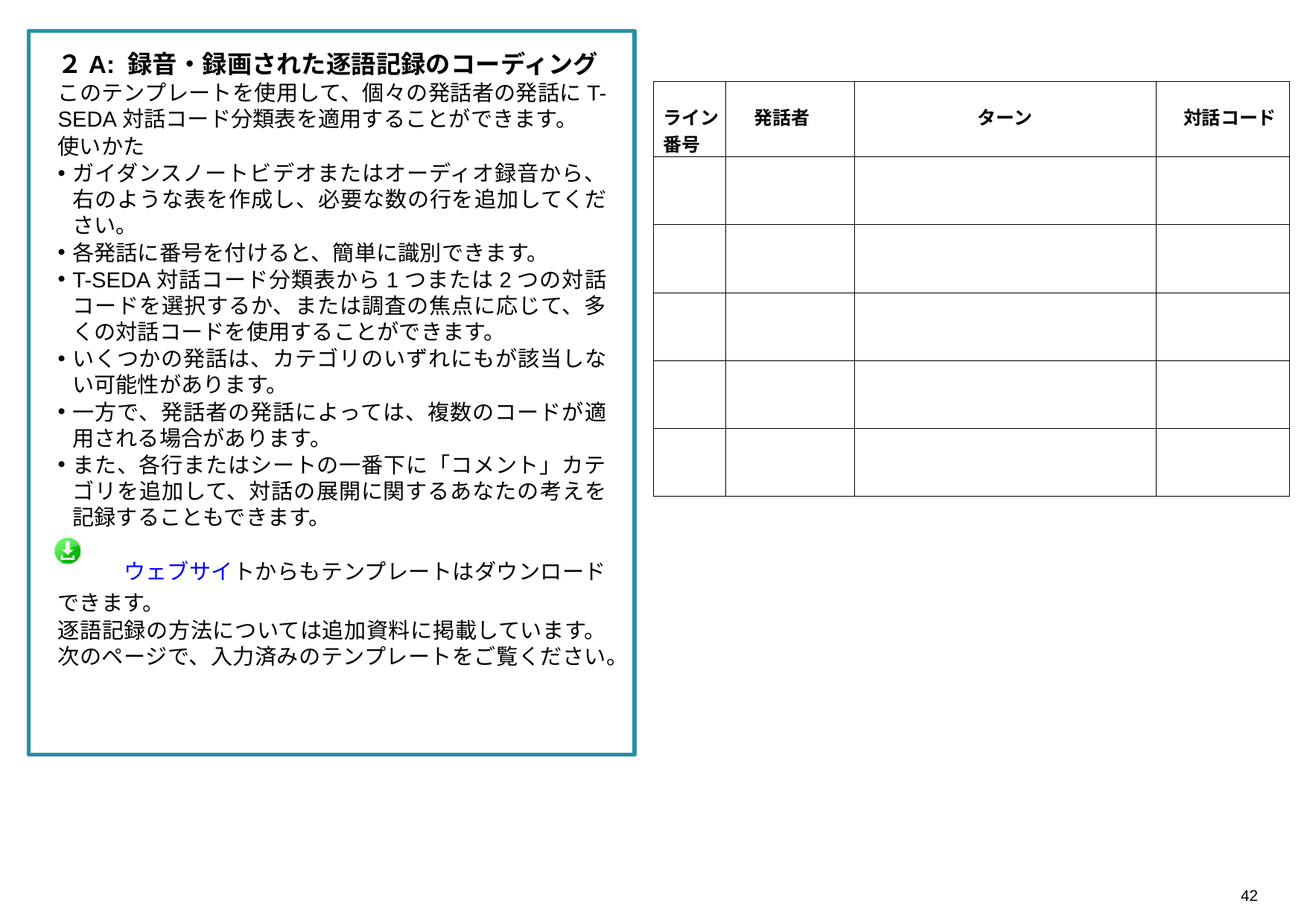

２A: 録音・録画された逐語記録のコーディング
このテンプレートを使用して、個々の発話者の発話にT-SEDA対話コード分類表を適用することができます。
使いかた
ガイダンスノートビデオまたはオーディオ録音から、右のような表を作成し、必要な数の行を追加してください。
各発話に番号を付けると、簡単に識別できます。
T-SEDA対話コード分類表から1つまたは2つの対話コードを選択するか、または調査の焦点に応じて、多くの対話コードを使用することができます。
いくつかの発話は、カテゴリのいずれにもが該当しない可能性があります。
一方で、発話者の発話によっては、複数のコードが適用される場合があります。
また、各行またはシートの一番下に「コメント」カテゴリを追加して、対話の展開に関するあなたの考えを記録することもできます。

　　　ウェブサイトからもテンプレートはダウンロードできます。
逐語記録の方法については追加資料に掲載しています。次のページで、入力済みのテンプレートをご覧ください。
| ライン番号 | 発話者 | ターン | 対話コード |
| --- | --- | --- | --- |
|  |  |  |  |
|  |  |  |  |
|  |  |  |  |
|  |  |  |  |
|  |  |  |  |

42